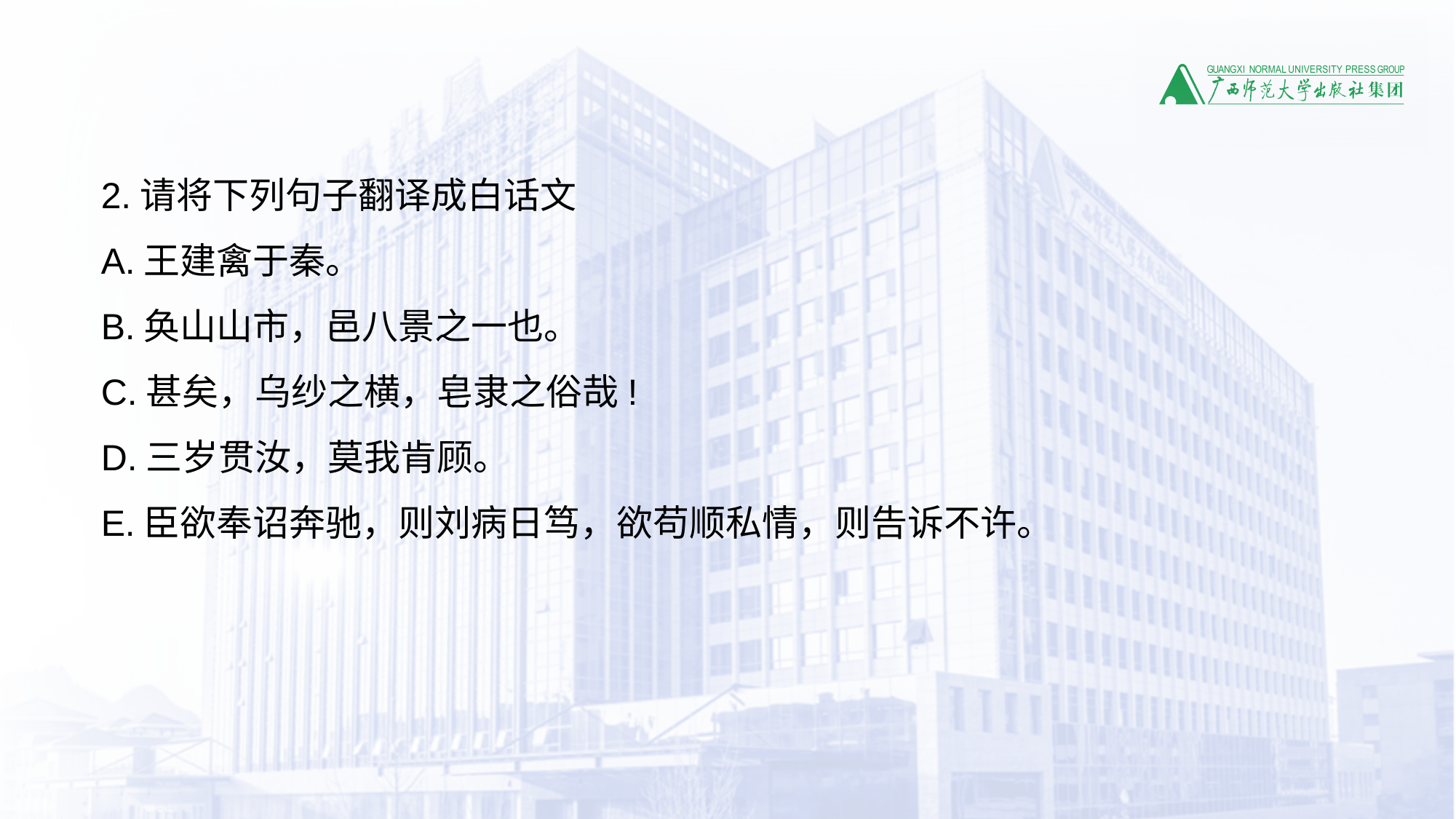

2.请将下列句子翻译成白话文
A.王建禽于秦。
B.奂山山市，邑八景之一也。
C.甚矣，乌纱之横，皂隶之俗哉!
D.三岁贯汝，莫我肯顾。
E.臣欲奉诏奔驰，则刘病日笃，欲苟顺私情，则告诉不许。